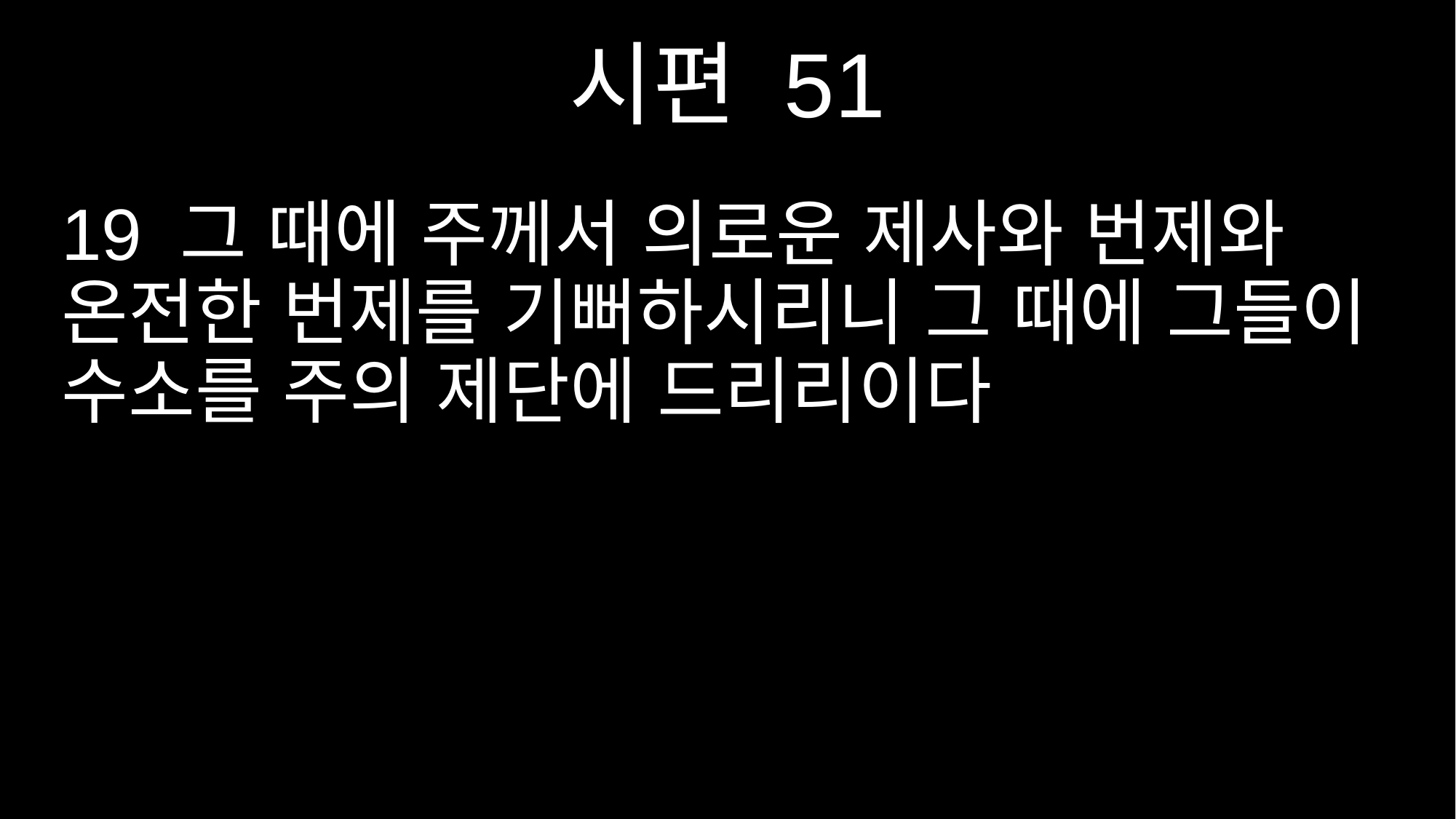

시편 51
19 그 때에 주께서 의로운 제사와 번제와 온전한 번제를 기뻐하시리니 그 때에 그들이 수소를 주의 제단에 드리리이다